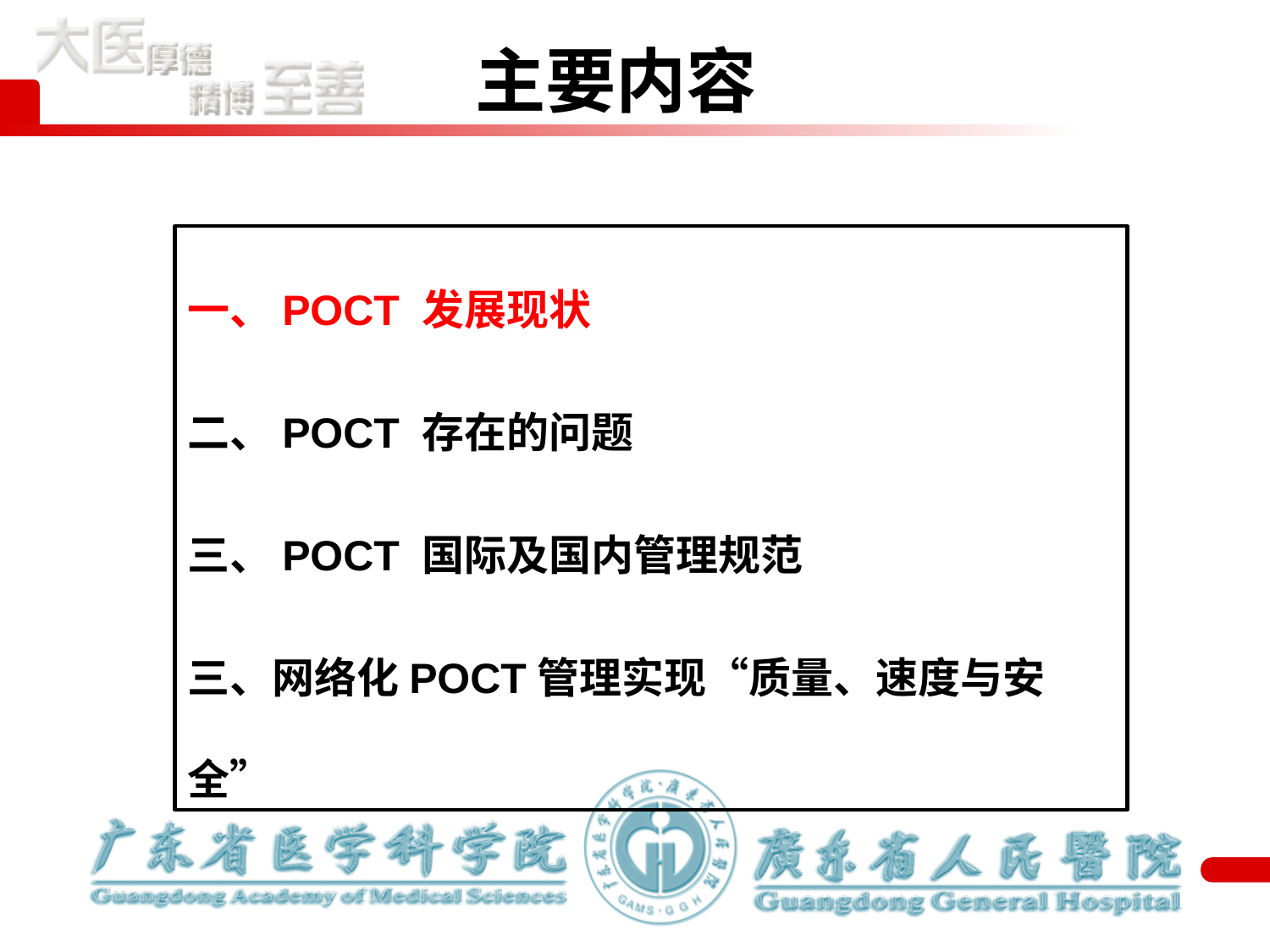

# 主要内容

一、POCT 发展现状
二、POCT 存在的问题
三、POCT 国际及国内管理规范
三、网络化POCT管理实现“质量、速度与安全”